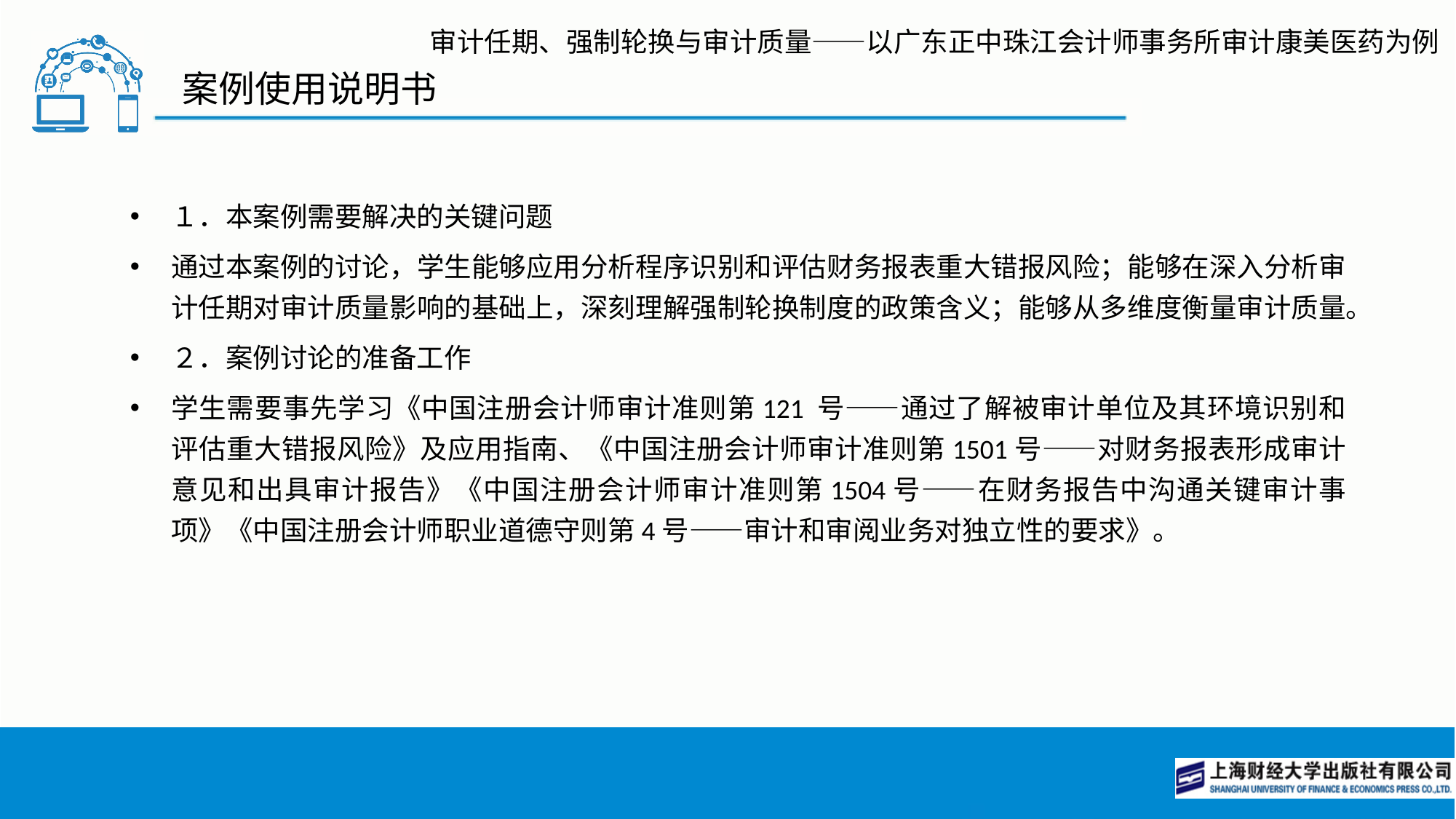

审计任期、强制轮换与审计质量——以广东正中珠江会计师事务所审计康美医药为例
# 案例使用说明书
１．本案例需要解决的关键问题
通过本案例的讨论，学生能够应用分析程序识别和评估财务报表重大错报风险；能够在深入分析审计任期对审计质量影响的基础上，深刻理解强制轮换制度的政策含义；能够从多维度衡量审计质量。
２．案例讨论的准备工作
学生需要事先学习《中国注册会计师审计准则第121 号——通过了解被审计单位及其环境识别和评估重大错报风险》及应用指南、《中国注册会计师审计准则第1501号——对财务报表形成审计意见和出具审计报告》《中国注册会计师审计准则第1504号——在财务报告中沟通关键审计事项》《中国注册会计师职业道德守则第4号——审计和审阅业务对独立性的要求》。